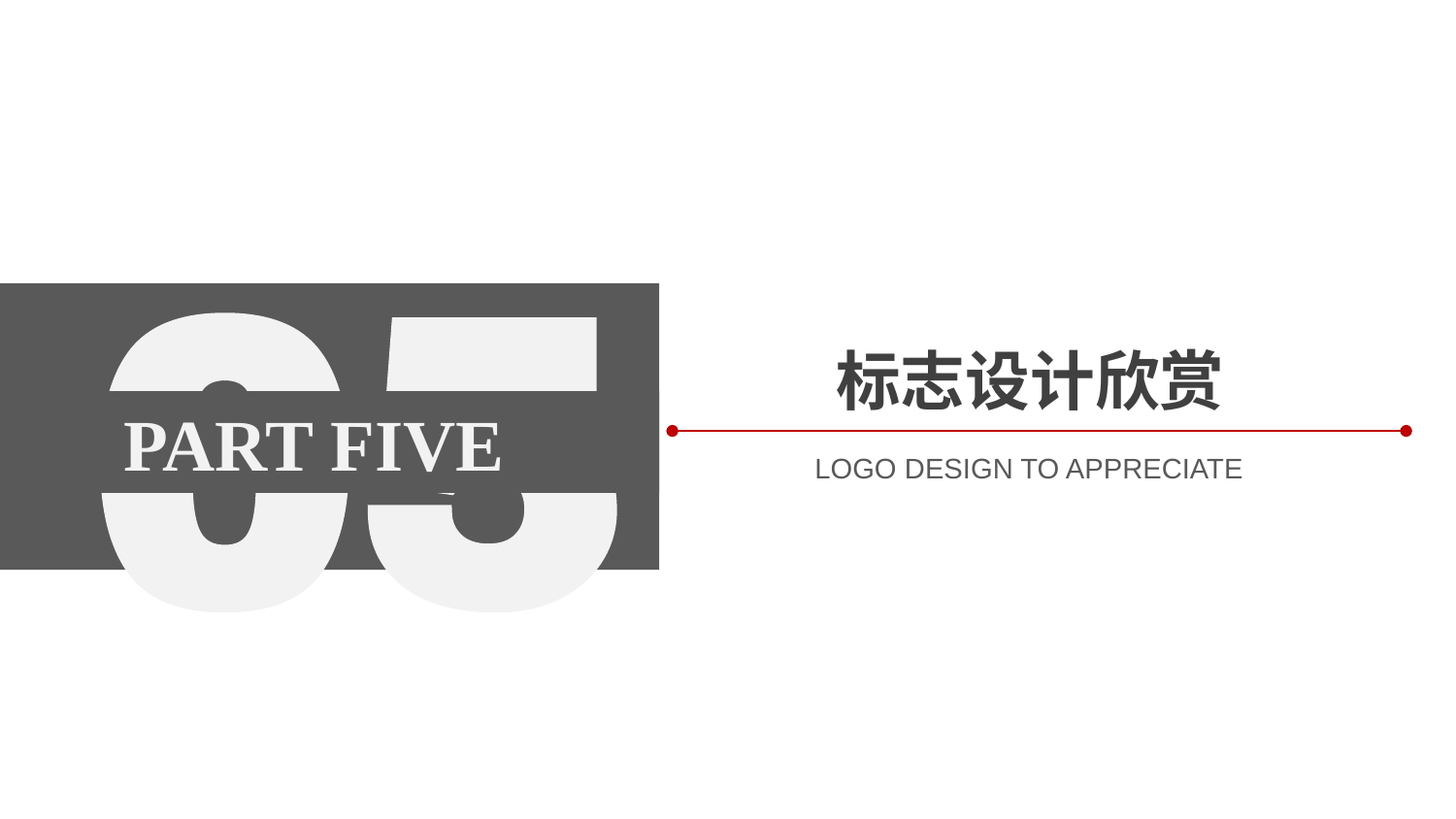

05
      PART FIVE

标志设计欣赏
LOGO DESIGN TO APPRECIATE